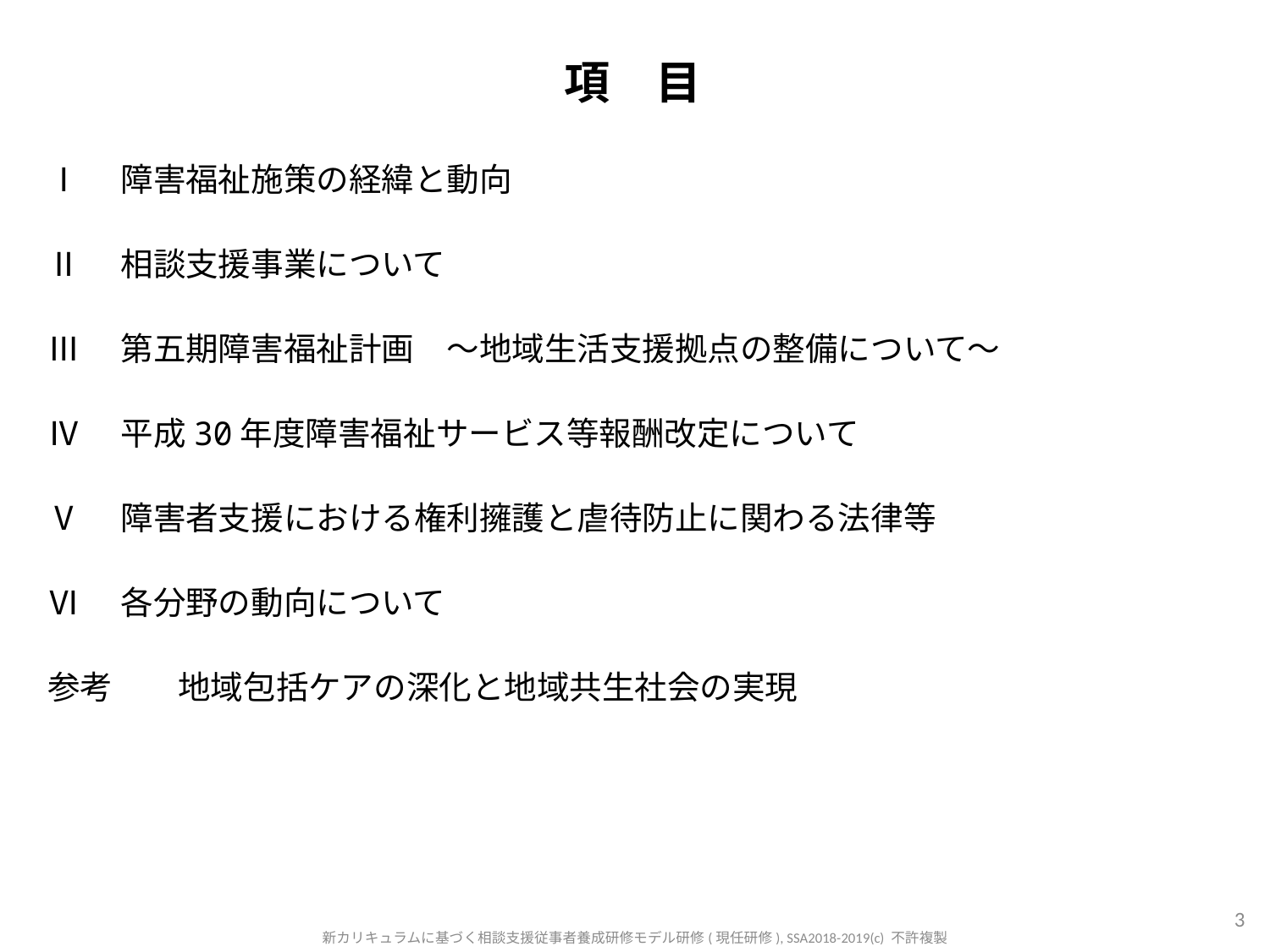

項　目
Ⅰ　障害福祉施策の経緯と動向

Ⅱ　相談支援事業について

Ⅲ　第五期障害福祉計画　～地域生活支援拠点の整備について～

Ⅳ　平成30年度障害福祉サービス等報酬改定について

Ⅴ　障害者支援における権利擁護と虐待防止に関わる法律等

Ⅵ　各分野の動向について

参考　　地域包括ケアの深化と地域共生社会の実現
3
新カリキュラムに基づく相談支援従事者養成研修モデル研修(現任研修), SSA2018-2019(c) 不許複製